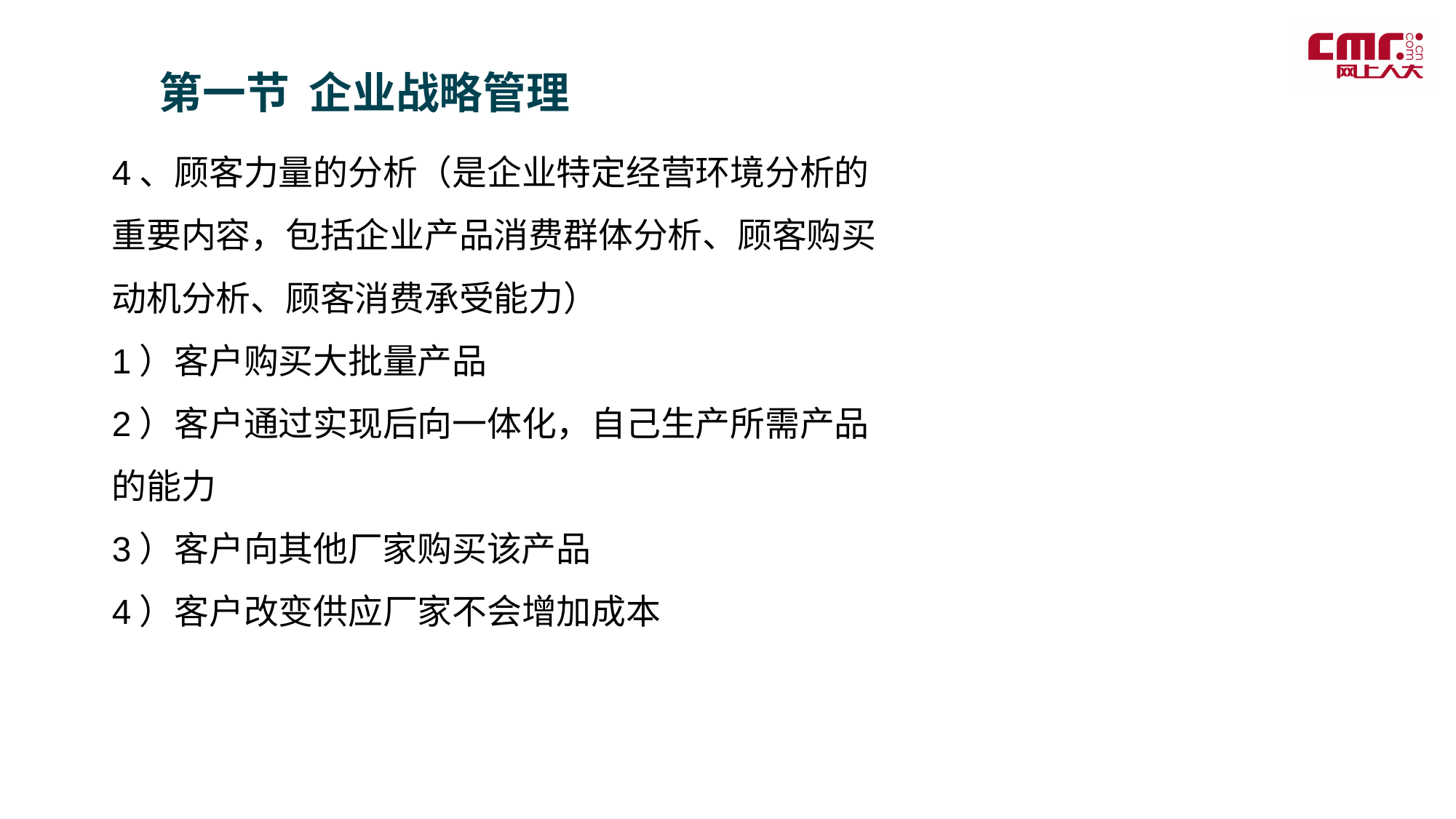

第一节  企业战略管理
4、顾客力量的分析（是企业特定经营环境分析的重要内容，包括企业产品消费群体分析、顾客购买动机分析、顾客消费承受能力）
1）客户购买大批量产品
2）客户通过实现后向一体化，自己生产所需产品的能力
3）客户向其他厂家购买该产品
4）客户改变供应厂家不会增加成本